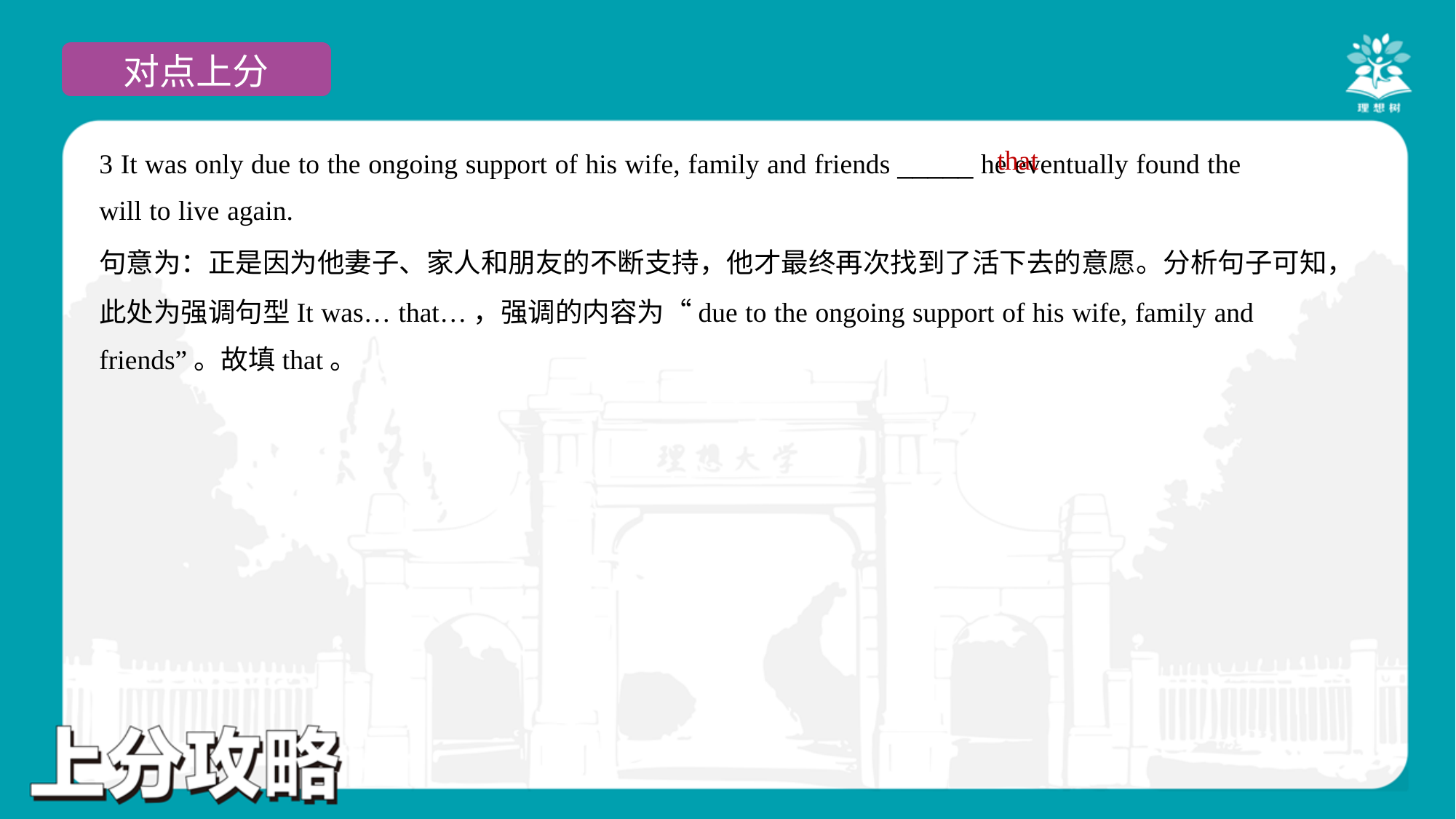

that
3 It was only due to the ongoing support of his wife, family and friends _____ he eventually found the
will to live again.
句意为：正是因为他妻子、家人和朋友的不断支持，他才最终再次找到了活下去的意愿。分析句子可知，
此处为强调句型It was… that…，强调的内容为“due to the ongoing support of his wife, family and
friends”。故填that。